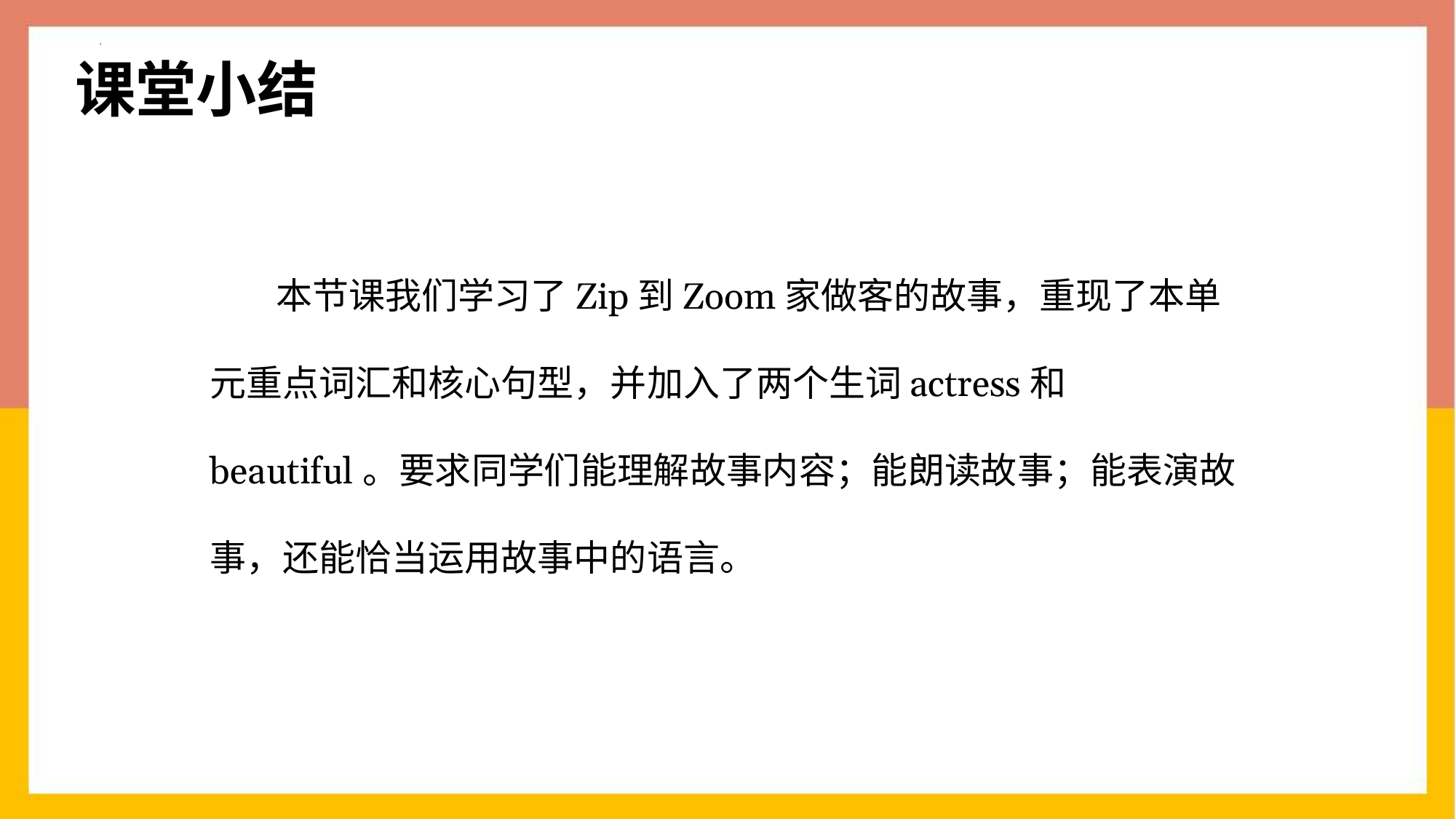

课堂小结
       本节课我们学习了Zip到Zoom家做客的故事，重现了本单元重点词汇和核心句型，并加入了两个生词actress和beautiful。要求同学们能理解故事内容；能朗读故事；能表演故事，还能恰当运用故事中的语言。